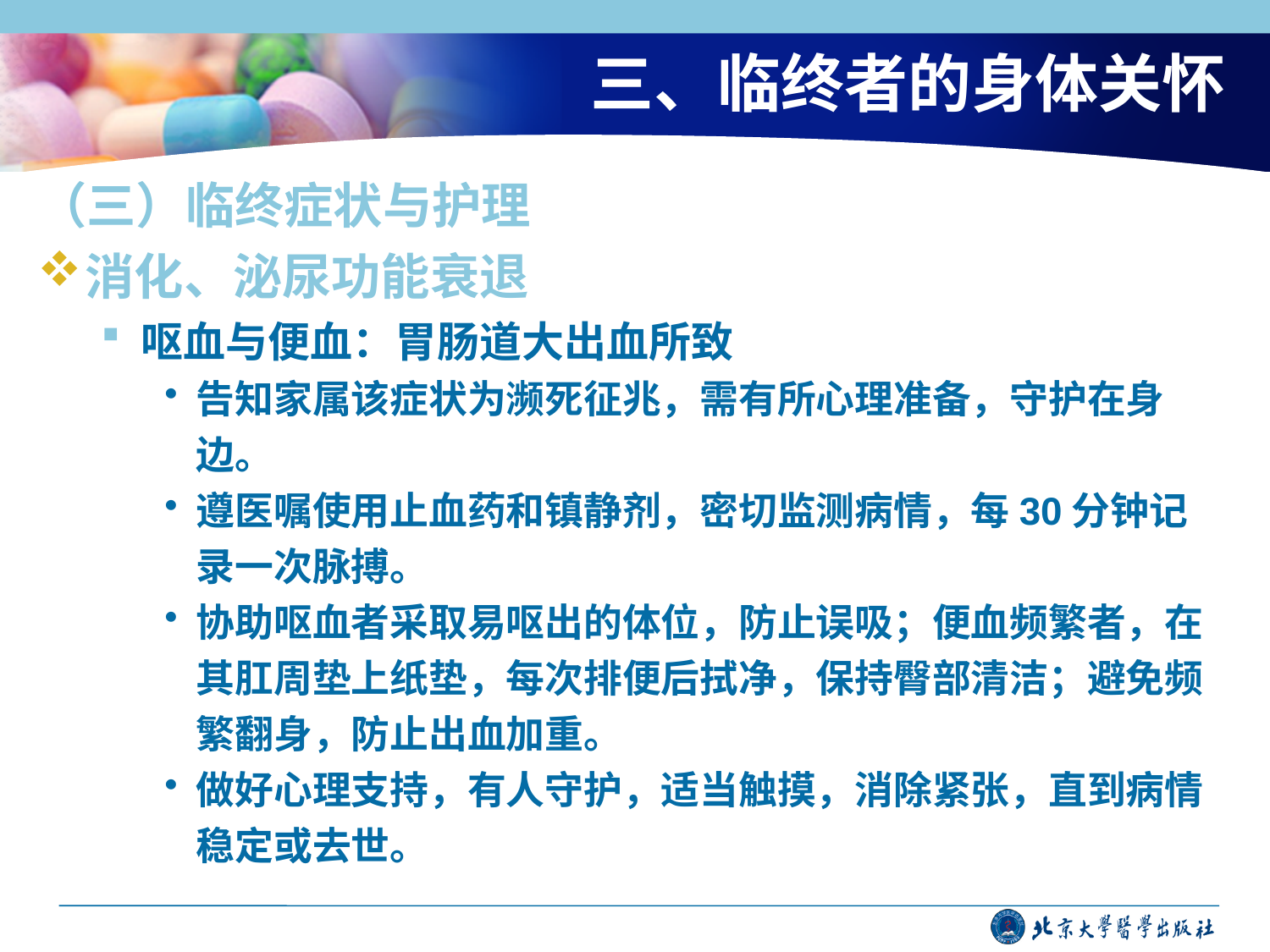

# 三、临终者的身体关怀
（三）临终症状与护理
消化、泌尿功能衰退
呕血与便血：胃肠道大出血所致
告知家属该症状为濒死征兆，需有所心理准备，守护在身边。
遵医嘱使用止血药和镇静剂，密切监测病情，每30分钟记录一次脉搏。
协助呕血者采取易呕出的体位，防止误吸；便血频繁者，在其肛周垫上纸垫，每次排便后拭净，保持臀部清洁；避免频繁翻身，防止出血加重。
做好心理支持，有人守护，适当触摸，消除紧张，直到病情稳定或去世。